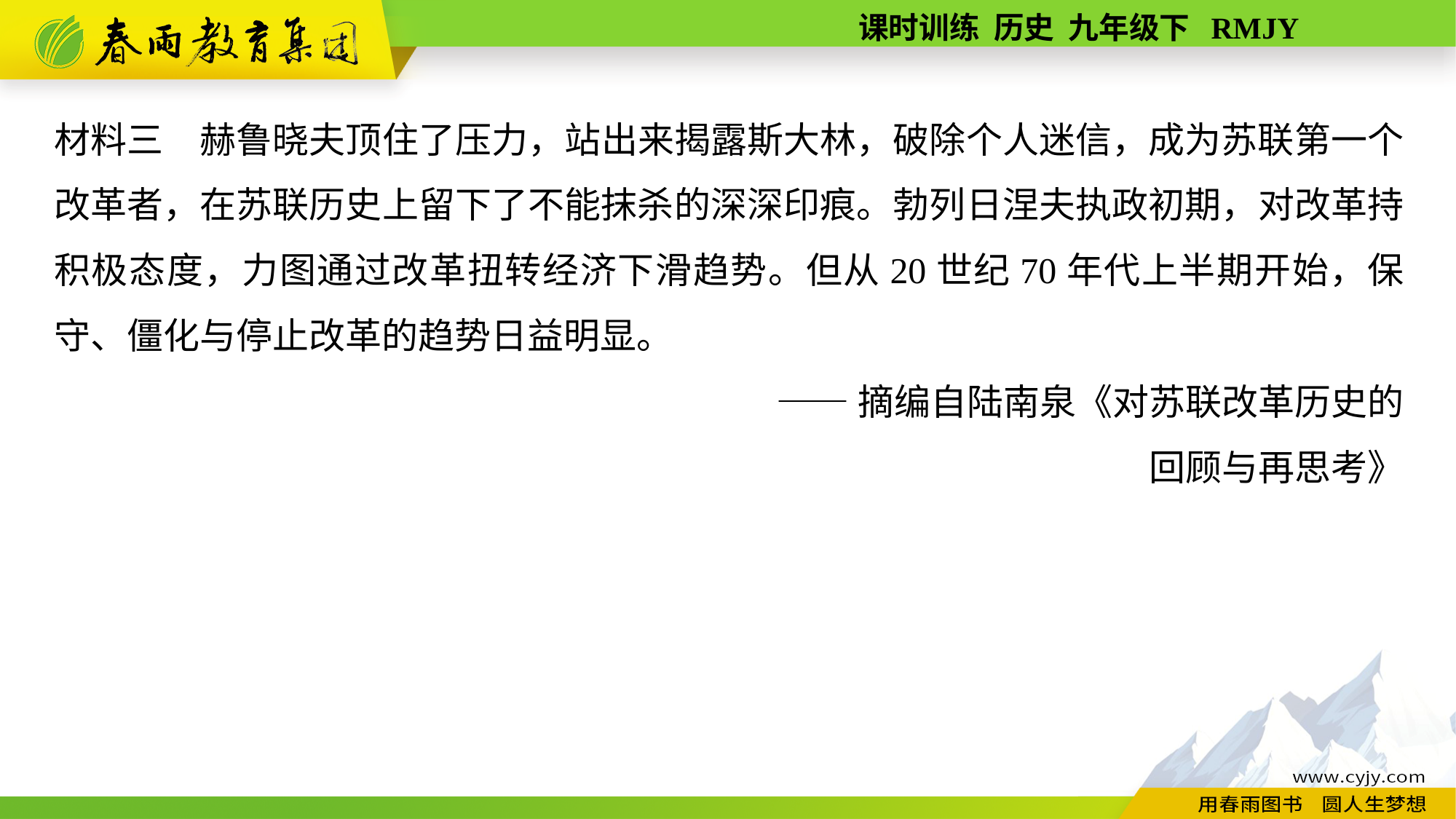

材料三　赫鲁晓夫顶住了压力，站出来揭露斯大林，破除个人迷信，成为苏联第一个改革者，在苏联历史上留下了不能抹杀的深深印痕。勃列日涅夫执政初期，对改革持积极态度，力图通过改革扭转经济下滑趋势。但从20世纪70年代上半期开始，保守、僵化与停止改革的趋势日益明显。
——摘编自陆南泉《对苏联改革历史的
回顾与再思考》